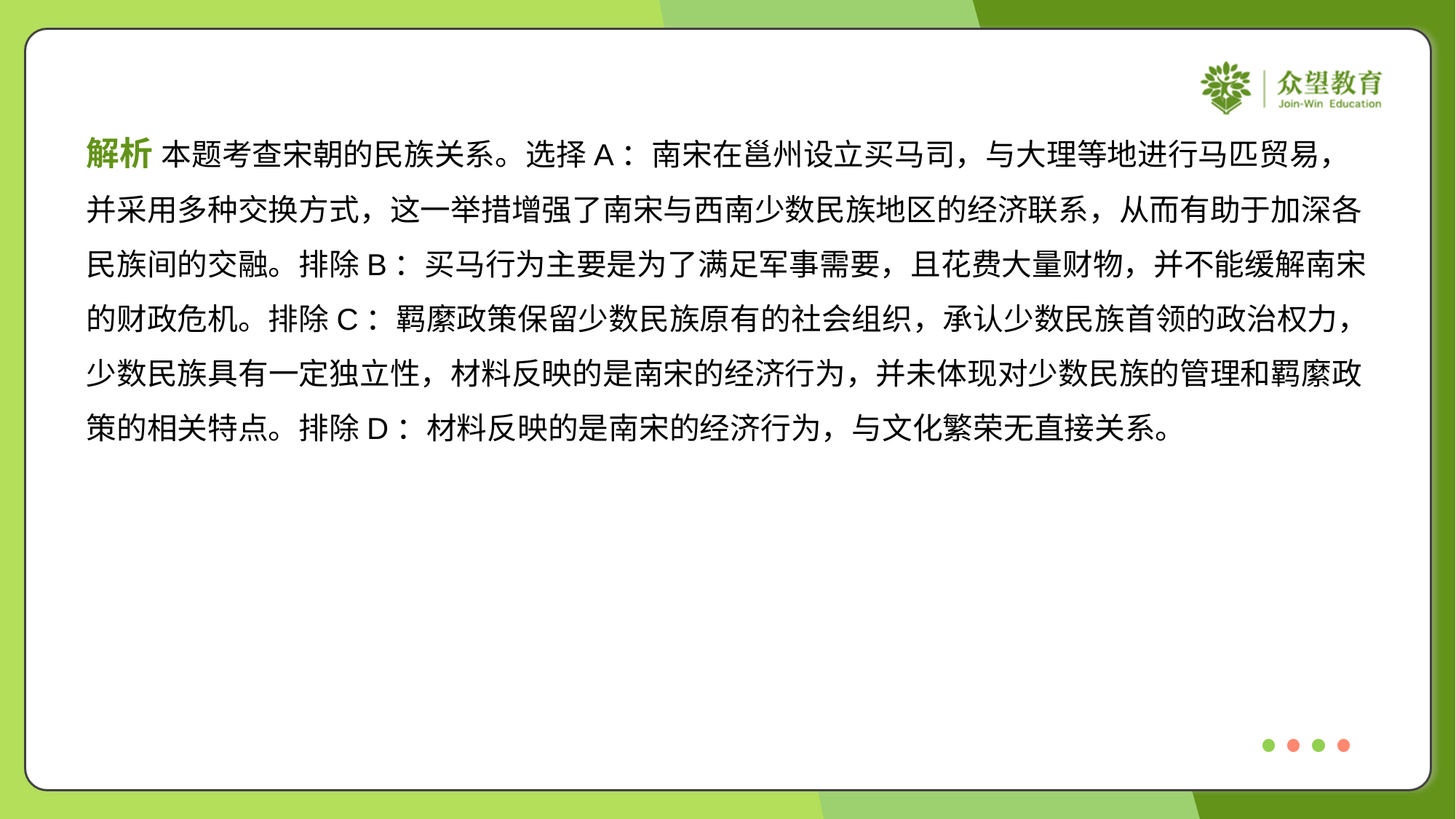

解析 本题考查宋朝的民族关系。选择A：南宋在邕州设立买马司，与大理等地进行马匹贸易，
并采用多种交换方式，这一举措增强了南宋与西南少数民族地区的经济联系，从而有助于加深各
民族间的交融。排除B：买马行为主要是为了满足军事需要，且花费大量财物，并不能缓解南宋
的财政危机。排除C：羁縻政策保留少数民族原有的社会组织，承认少数民族首领的政治权力，
少数民族具有一定独立性，材料反映的是南宋的经济行为，并未体现对少数民族的管理和羁縻政
策的相关特点。排除D：材料反映的是南宋的经济行为，与文化繁荣无直接关系。